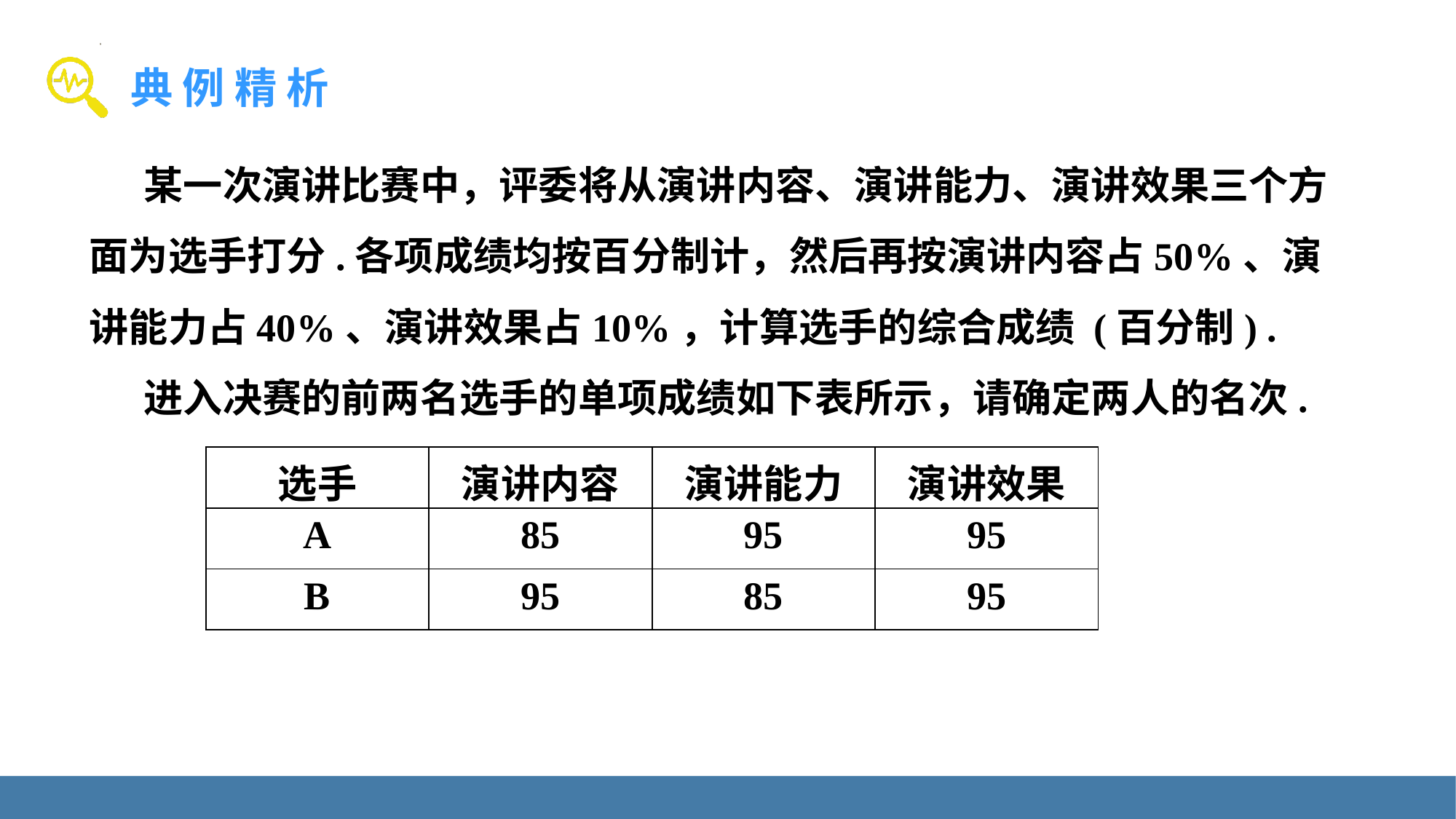

某一次演讲比赛中，评委将从演讲内容、演讲能力、演讲效果三个方面为选手打分.各项成绩均按百分制计，然后再按演讲内容占50%、演讲能力占40%、演讲效果占10%，计算选手的综合成绩 (百分制) .
进入决赛的前两名选手的单项成绩如下表所示，请确定两人的名次.
| 选手 | 演讲内容 | 演讲能力 | 演讲效果 |
| --- | --- | --- | --- |
| A | 85 | 95 | 95 |
| B | 95 | 85 | 95 |